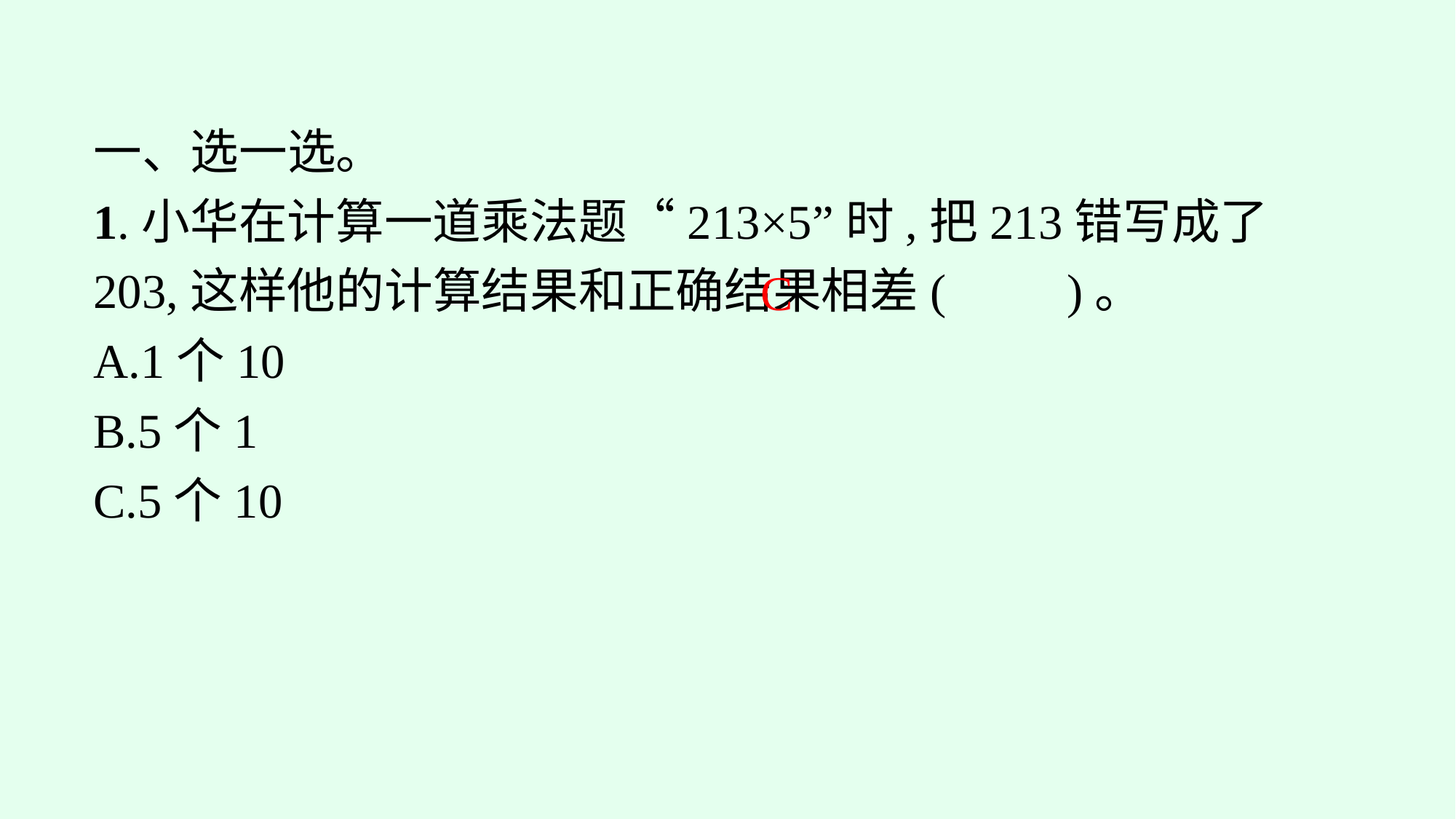

一、选一选。
1.小华在计算一道乘法题“213×5”时,把213错写成了203,这样他的计算结果和正确结果相差(　　)。
A.1个10
B.5个1
C.5个10
C